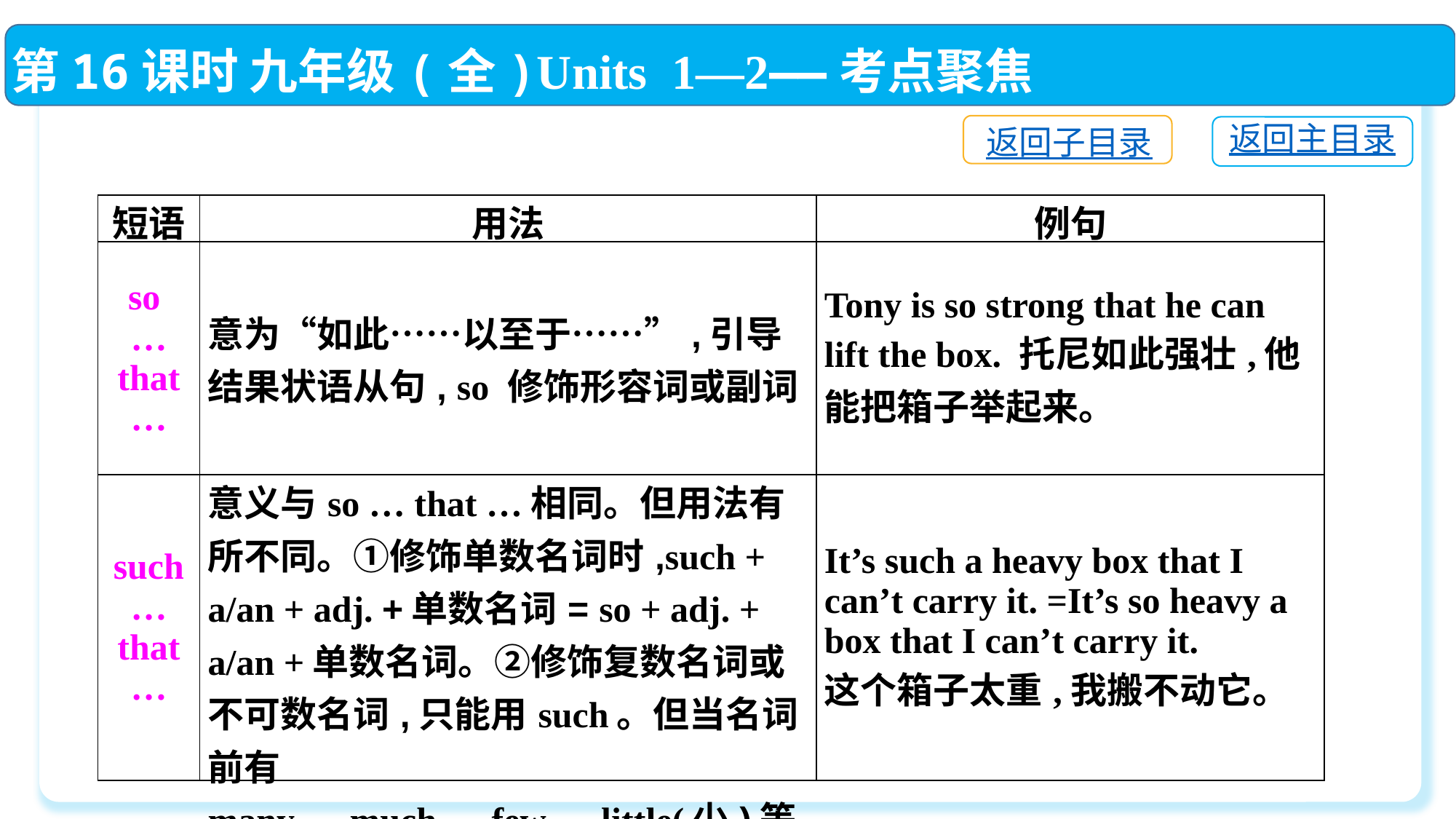

第16课时 九年级(全)Units  1—2——考点聚焦

返回子目录
返回主目录
| 短语 | 用法 | 例句 |
| --- | --- | --- |
| so … that … | 意为“如此……以至于……”,引导结果状语从句, so 修饰形容词或副词 | Tony is so strong that he can lift the box. 托尼如此强壮,他能把箱子举起来。 |
| such … that … | 意义与so … that …相同。但用法有所不同。①修饰单数名词时,such + a/an + adj. +单数名词= so + adj. + a/an +单数名词。②修饰复数名词或不可数名词,只能用such。但当名词前有many、much、few、little(少)等修饰时,只能用so,不用such | It’s such a heavy box that I can’t carry it. =It’s so heavy a box that I can’t carry it. 这个箱子太重,我搬不动它。 |